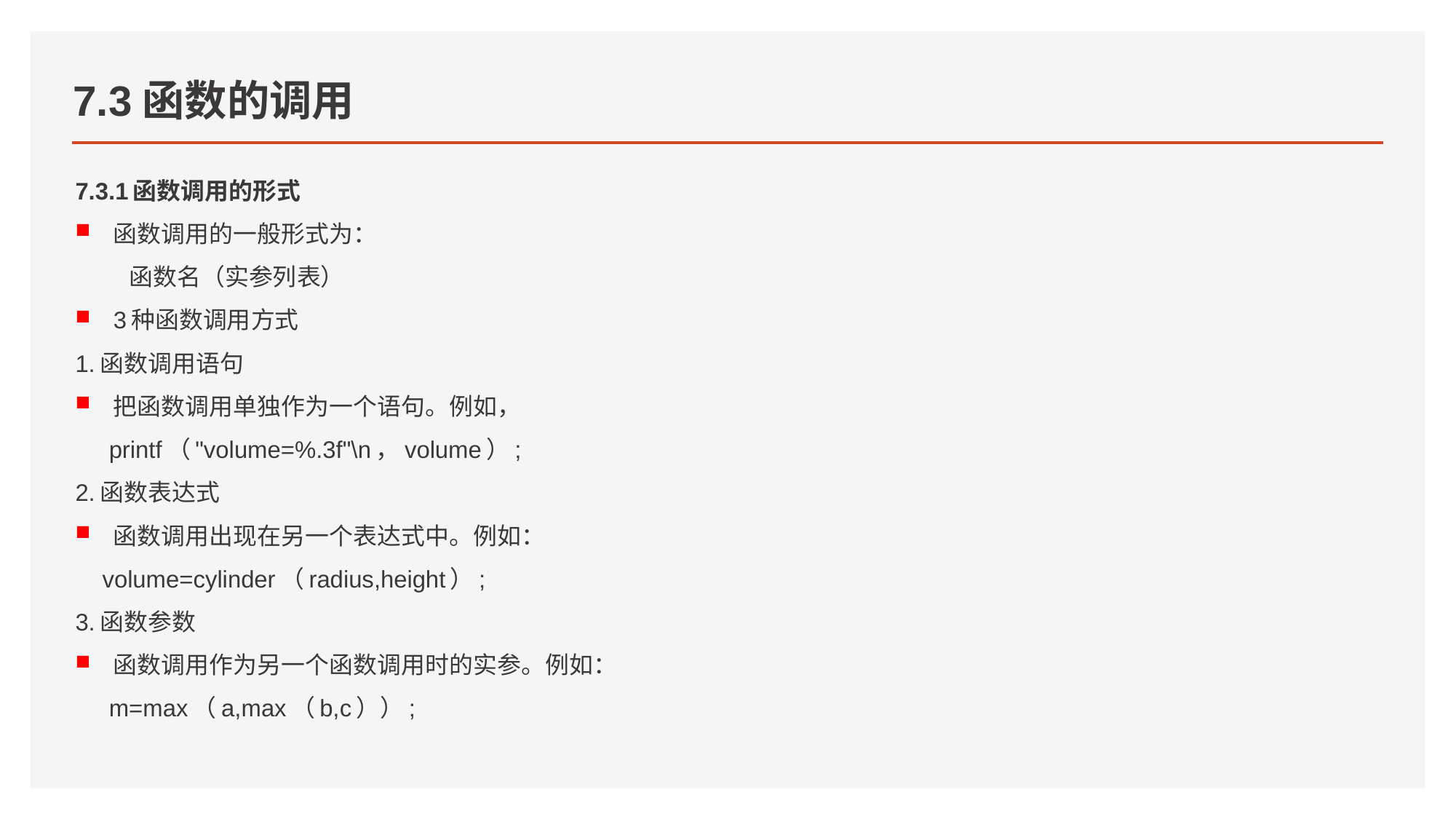

# 7.3函数的调用
7.3.1函数调用的形式
函数调用的一般形式为：
         函数名（实参列表）
3种函数调用方式
1.函数调用语句
把函数调用单独作为一个语句。例如，
     printf（"volume=%.3f"\n，volume）;
2.函数表达式
函数调用出现在另一个表达式中。例如：
    volume=cylinder（radius,height）;
3.函数参数
函数调用作为另一个函数调用时的实参。例如：
     m=max（a,max（b,c））;